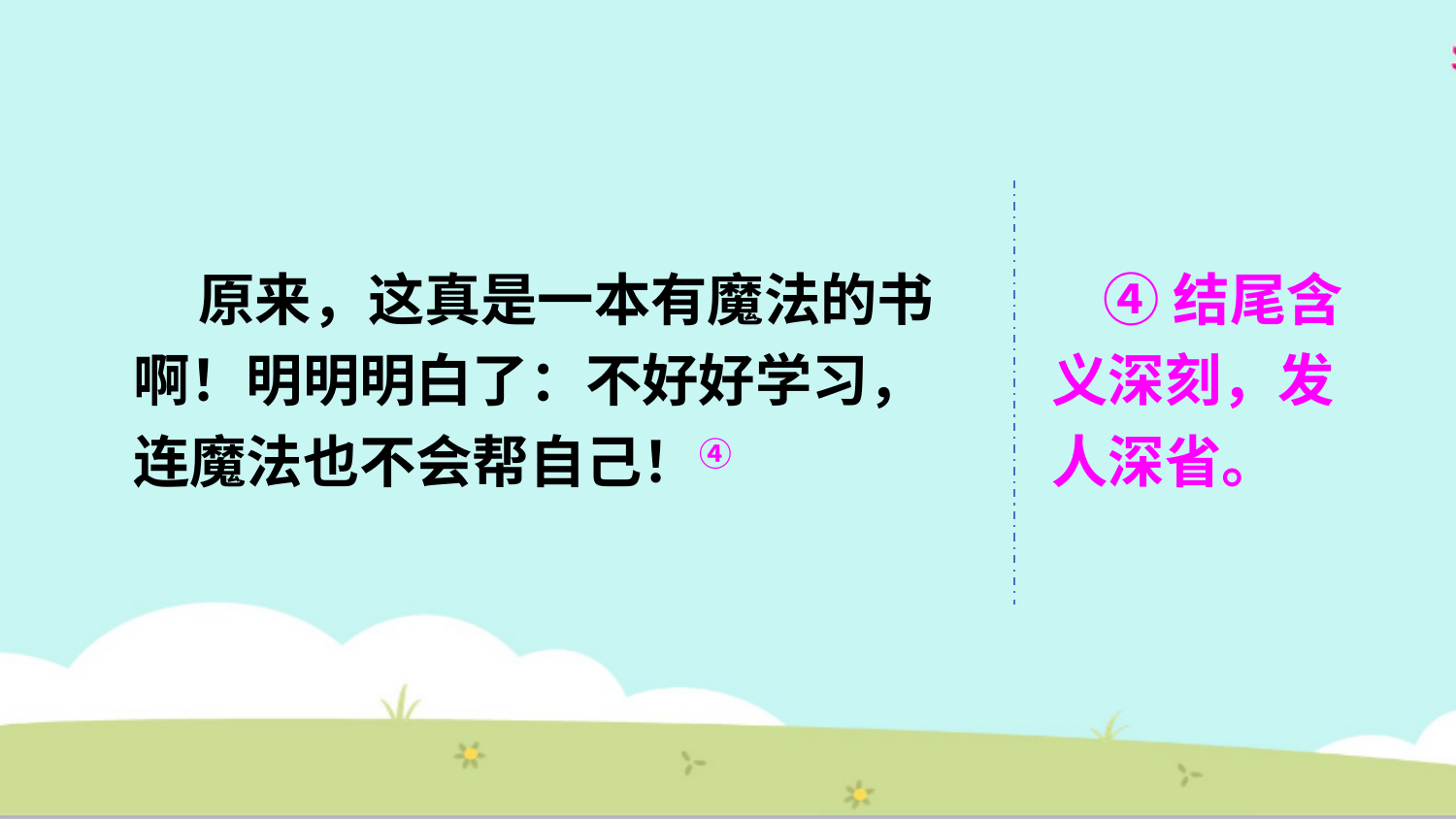

原来，这真是一本有魔法的书啊！明明明白了：不好好学习，连魔法也不会帮自己！④
    ④结尾含义深刻，发人深省。